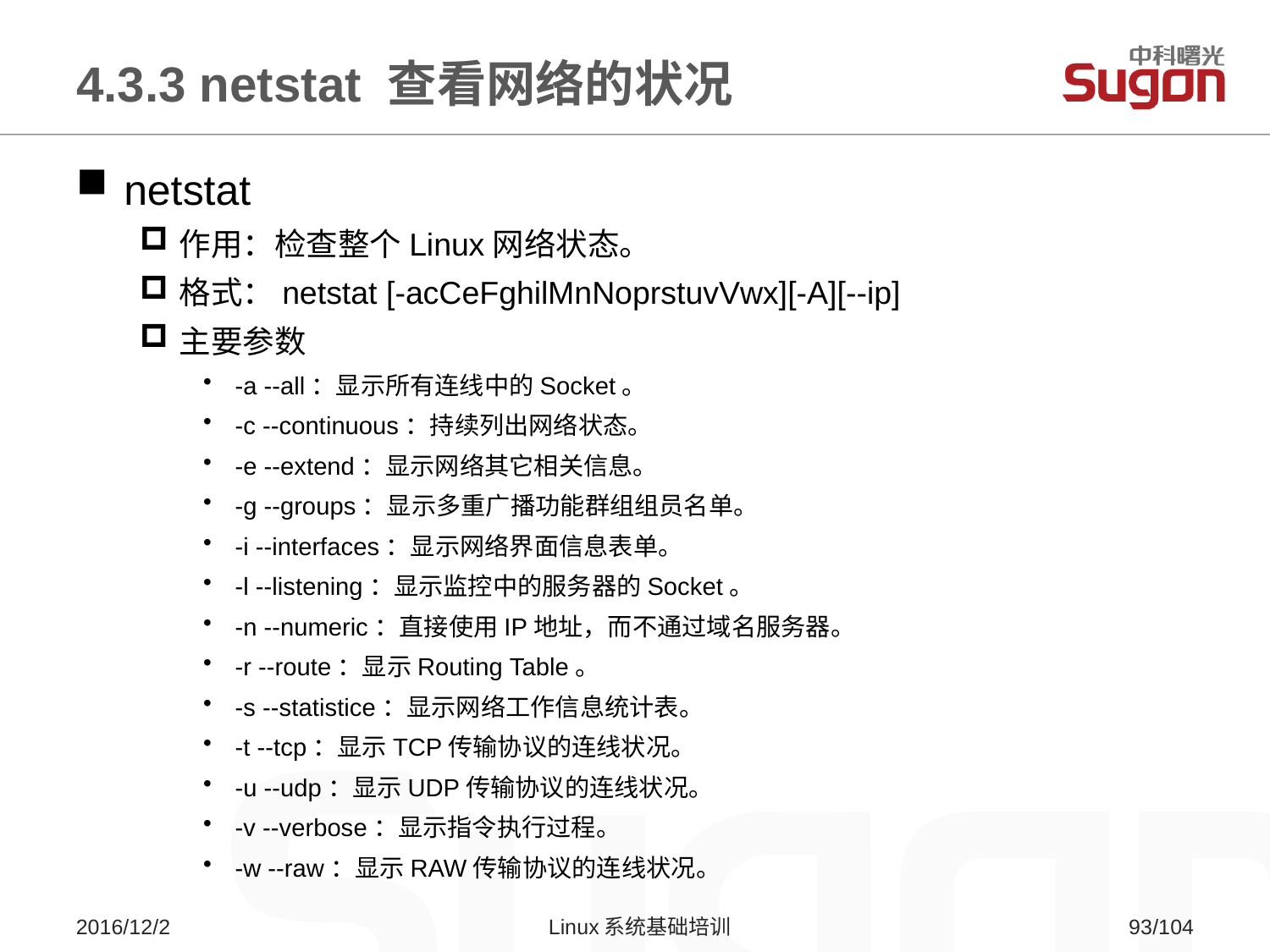

# 4.3.3 netstat 查看网络的状况
netstat
作用：检查整个Linux网络状态。
格式：netstat [-acCeFghilMnNoprstuvVwx][-A][--ip]
主要参数
-a --all：显示所有连线中的Socket。
-c --continuous：持续列出网络状态。
-e --extend：显示网络其它相关信息。
-g --groups：显示多重广播功能群组组员名单。
-i --interfaces：显示网络界面信息表单。
-l --listening：显示监控中的服务器的Socket。
-n --numeric：直接使用IP地址，而不通过域名服务器。
-r --route：显示Routing Table。
-s --statistice：显示网络工作信息统计表。
-t --tcp：显示TCP传输协议的连线状况。
-u --udp：显示UDP传输协议的连线状况。
-v --verbose：显示指令执行过程。
-w --raw：显示RAW传输协议的连线状况。